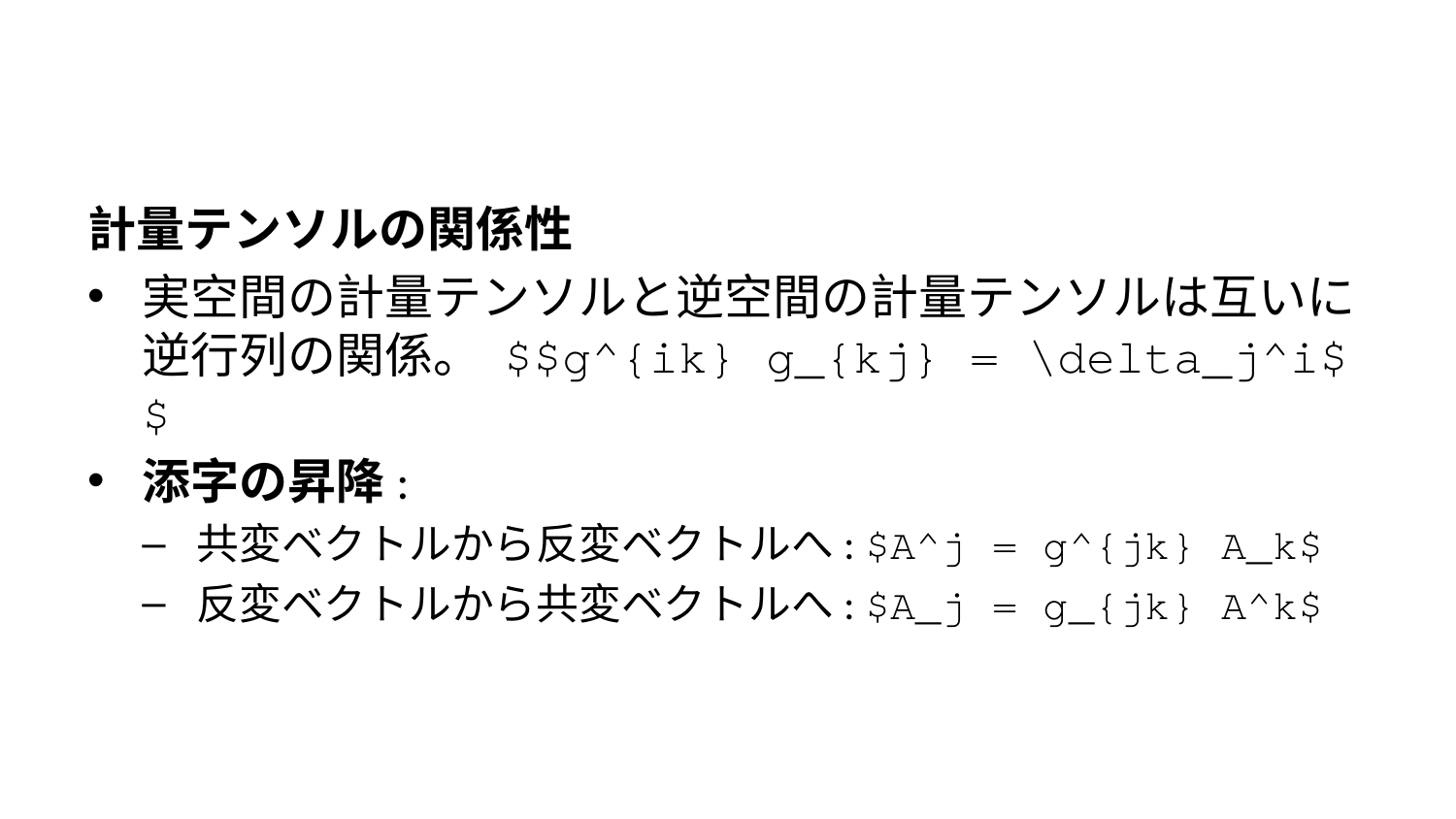

計量テンソルの関係性
実空間の計量テンソルと逆空間の計量テンソルは互いに逆行列の関係。 $$g^{ik} g_{kj} = \delta_j^i$$
添字の昇降:
共変ベクトルから反変ベクトルへ: $A^j = g^{jk} A_k$
反変ベクトルから共変ベクトルへ: $A_j = g_{jk} A^k$